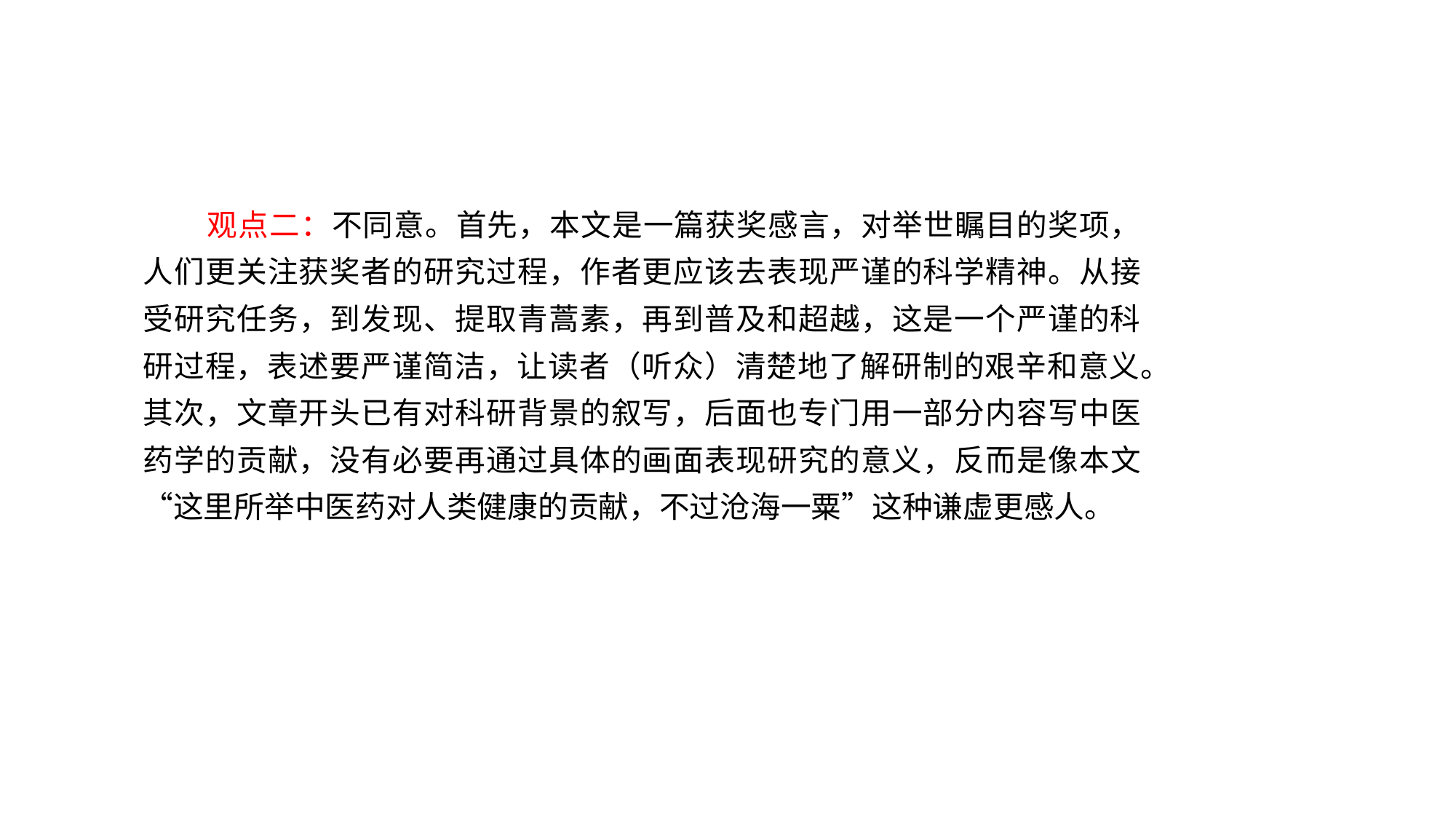

观点二：不同意。首先，本文是一篇获奖感言，对举世瞩目的奖项，人们更关注获奖者的研究过程，作者更应该去表现严谨的科学精神。从接受研究任务，到发现、提取青蒿素，再到普及和超越，这是一个严谨的科研过程，表述要严谨简洁，让读者（听众）清楚地了解研制的艰辛和意义。其次，文章开头已有对科研背景的叙写，后面也专门用一部分内容写中医药学的贡献，没有必要再通过具体的画面表现研究的意义，反而是像本文“这里所举中医药对人类健康的贡献，不过沧海一粟”这种谦虚更感人。